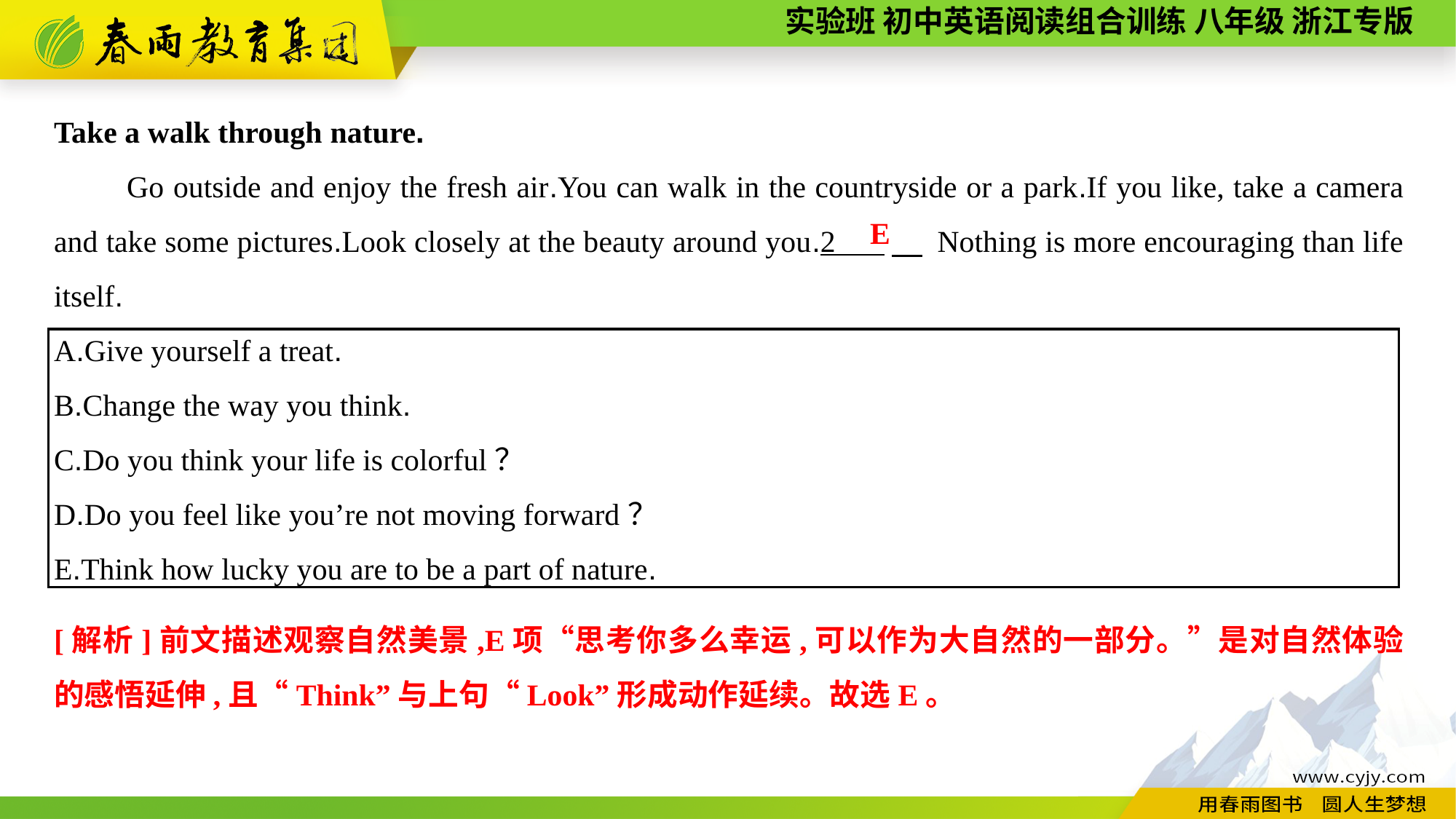

Take a walk through nature.
Go outside and enjoy the fresh air.You can walk in the countryside or a park.If you like, take a camera and take some pictures.Look closely at the beauty around you.2      　 Nothing is more encouraging than life itself.
A.Give yourself a treat.
B.Change the way you think.
C.Do you think your life is colorful？
D.Do you feel like you’re not moving forward？
E.Think how lucky you are to be a part of nature.
E

[解析]前文描述观察自然美景,E项“思考你多么幸运,可以作为大自然的一部分。”是对自然体验的感悟延伸,且“Think”与上句“Look”形成动作延续。故选E。